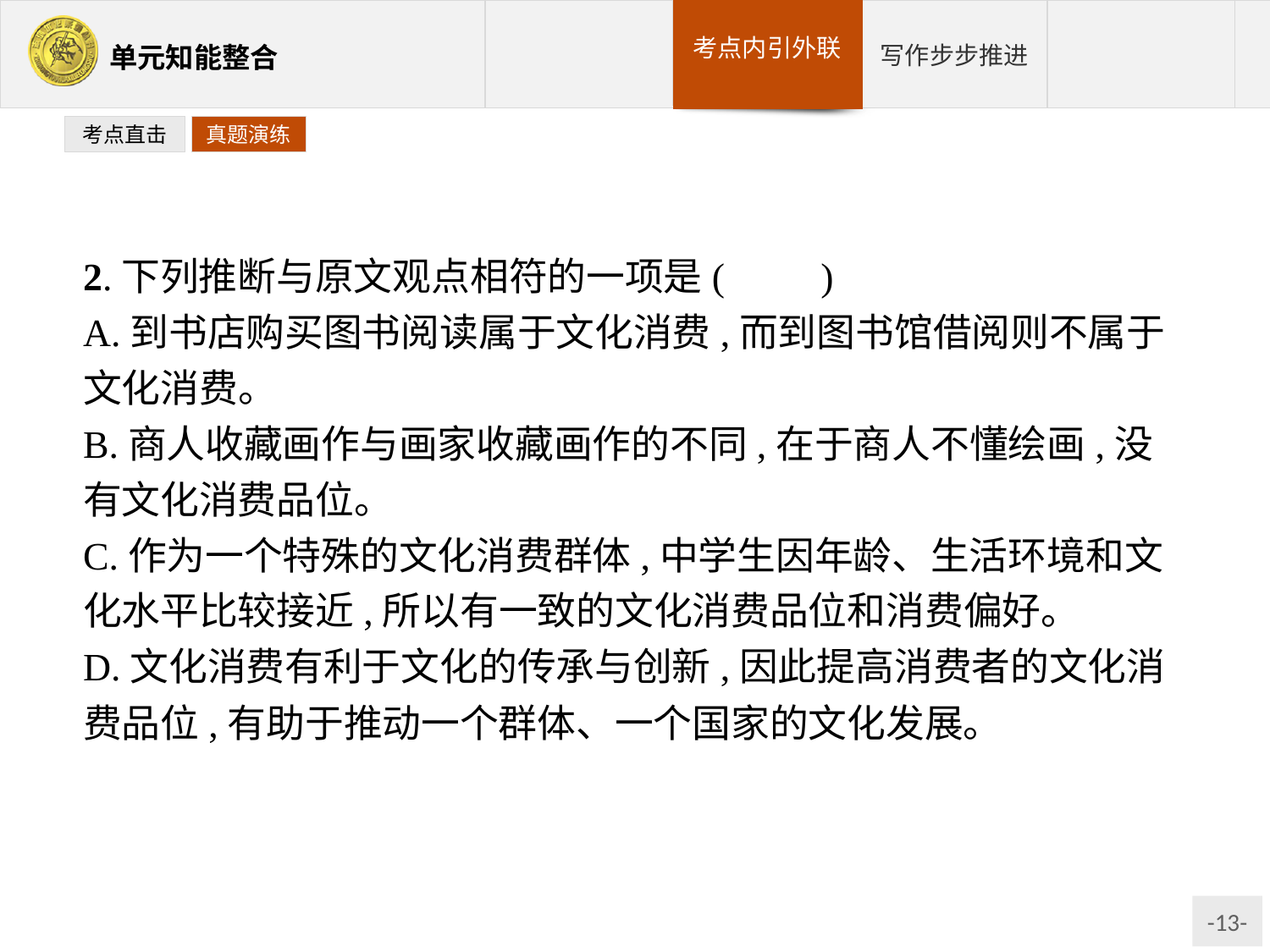

考点直击
真题演练
2.下列推断与原文观点相符的一项是(　　)
A.到书店购买图书阅读属于文化消费,而到图书馆借阅则不属于文化消费。
B.商人收藏画作与画家收藏画作的不同,在于商人不懂绘画,没有文化消费品位。
C.作为一个特殊的文化消费群体,中学生因年龄、生活环境和文化水平比较接近,所以有一致的文化消费品位和消费偏好。
D.文化消费有利于文化的传承与创新,因此提高消费者的文化消费品位,有助于推动一个群体、一个国家的文化发展。